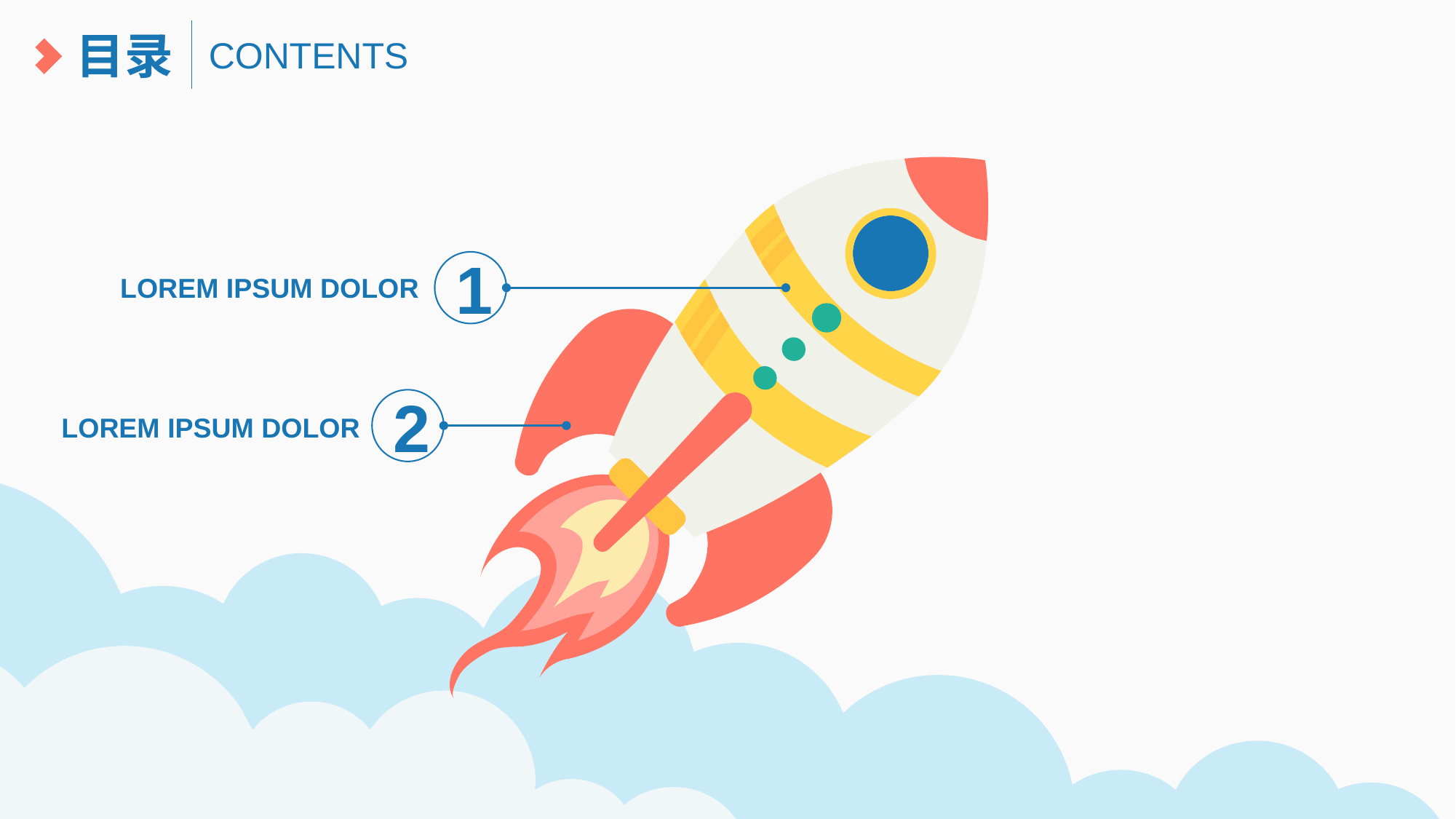

目录
CONTENTS

1
LOREM IPSUM DOLOR
2
LOREM IPSUM DOLOR